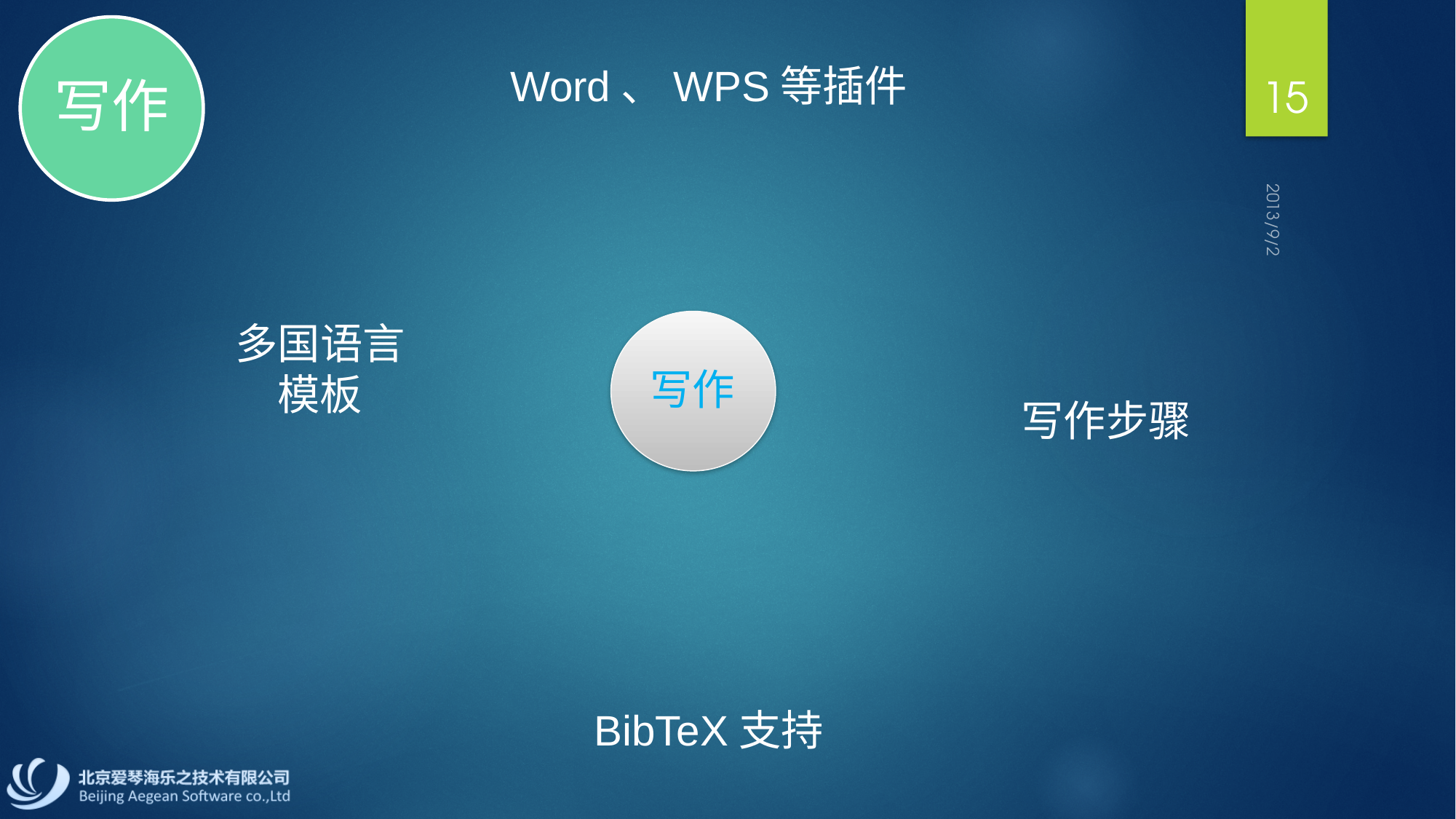

写作
15
Word、WPS等插件

2013/9/2

多国语言
模板
写作
写作步骤
BibTeX支持